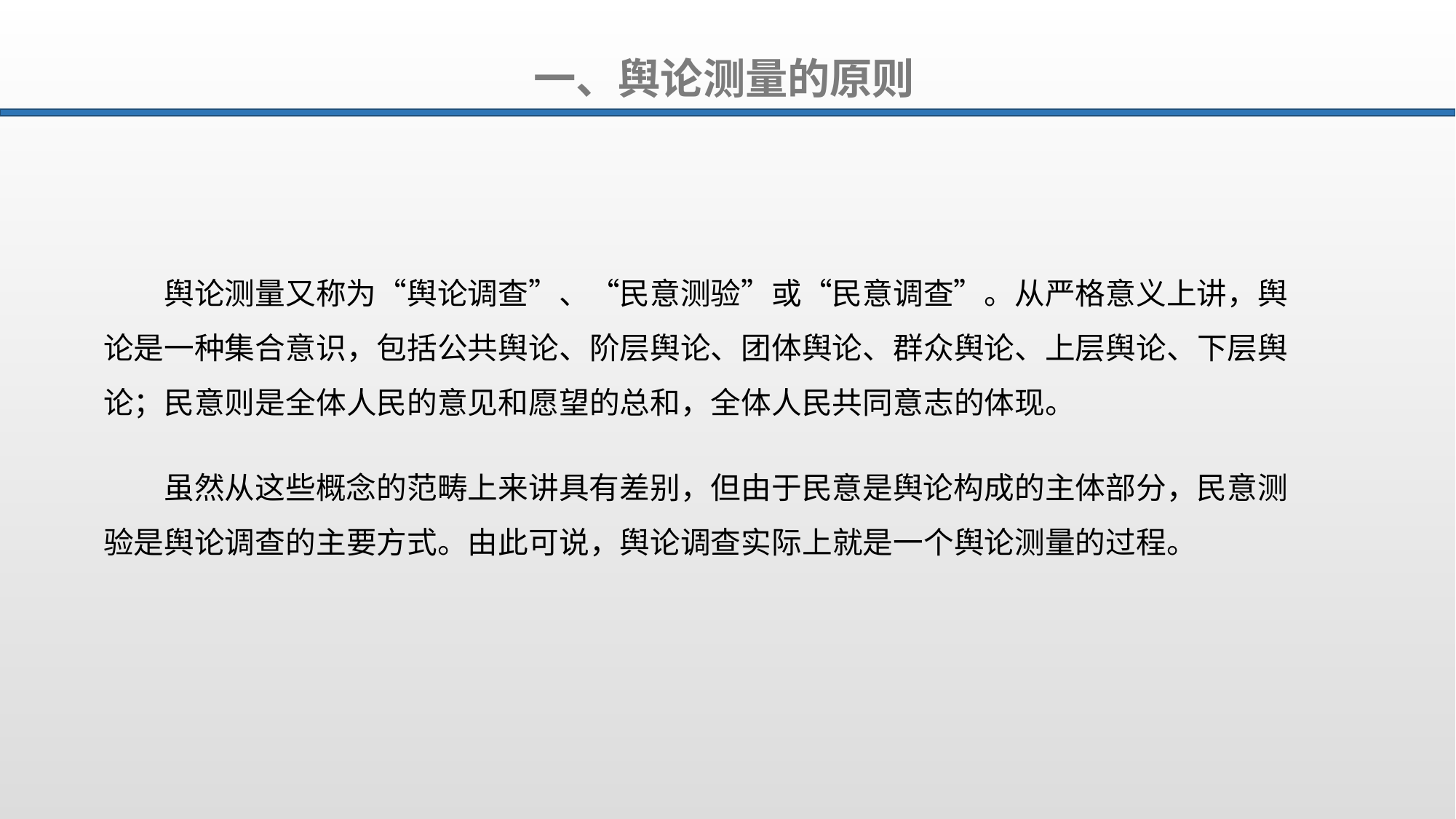

一、舆论测量的原则

舆论测量又称为“舆论调查”、“民意测验”或“民意调查”。从严格意义上讲，舆论是一种集合意识，包括公共舆论、阶层舆论、团体舆论、群众舆论、上层舆论、下层舆论；民意则是全体人民的意见和愿望的总和，全体人民共同意志的体现。
虽然从这些概念的范畴上来讲具有差别，但由于民意是舆论构成的主体部分，民意测验是舆论调查的主要方式。由此可说，舆论调查实际上就是一个舆论测量的过程。